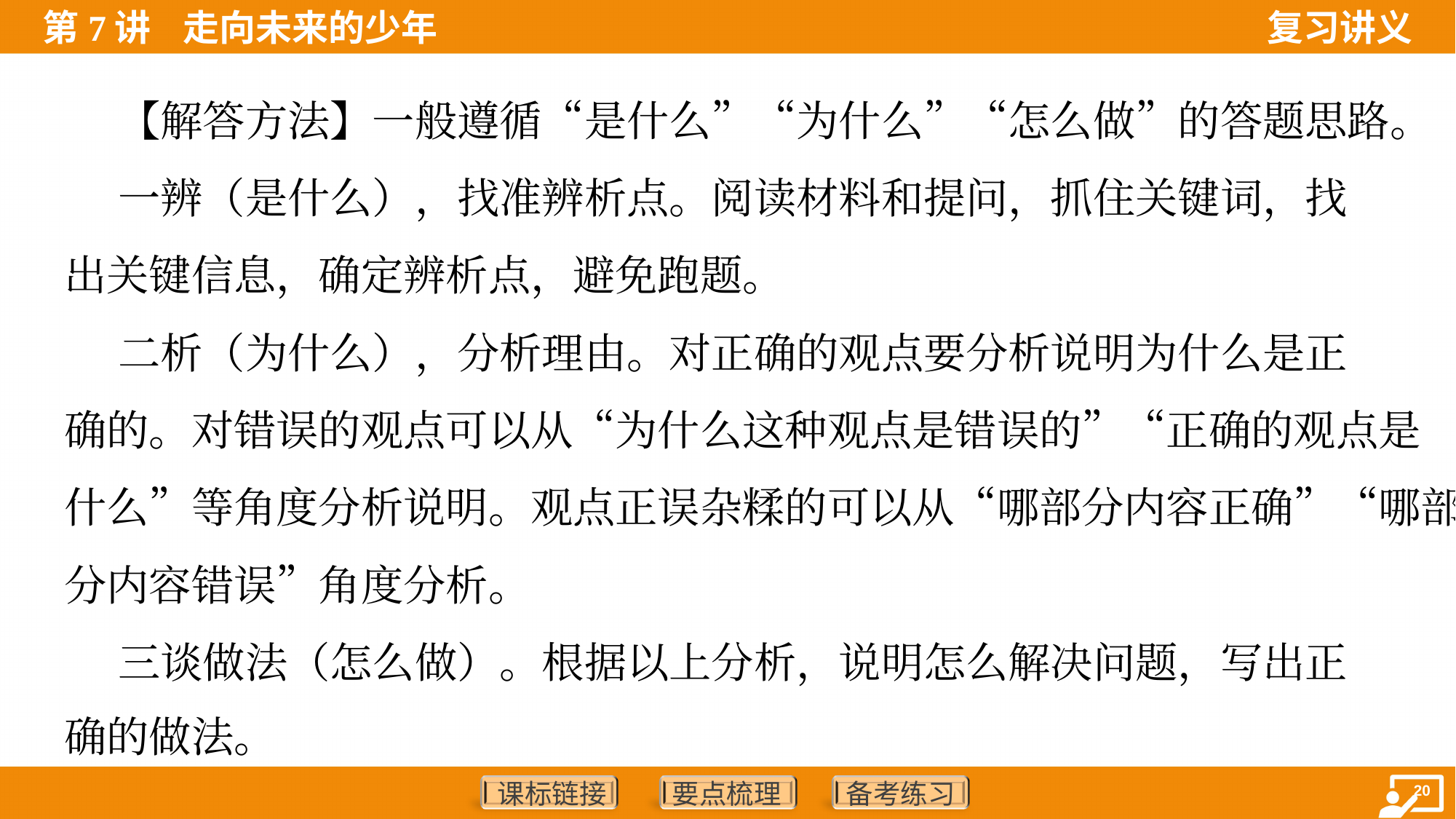

【解答方法】一般遵循“是什么”“为什么”“怎么做”的答题思路。
    一辨（是什么），找准辨析点。阅读材料和提问，抓住关键词，找
出关键信息，确定辨析点，避免跑题。
    二析（为什么），分析理由。对正确的观点要分析说明为什么是正
确的。对错误的观点可以从“为什么这种观点是错误的”“正确的观点是
什么”等角度分析说明。观点正误杂糅的可以从“哪部分内容正确”“哪部
分内容错误”角度分析。
    三谈做法（怎么做）。根据以上分析，说明怎么解决问题，写出正
确的做法。